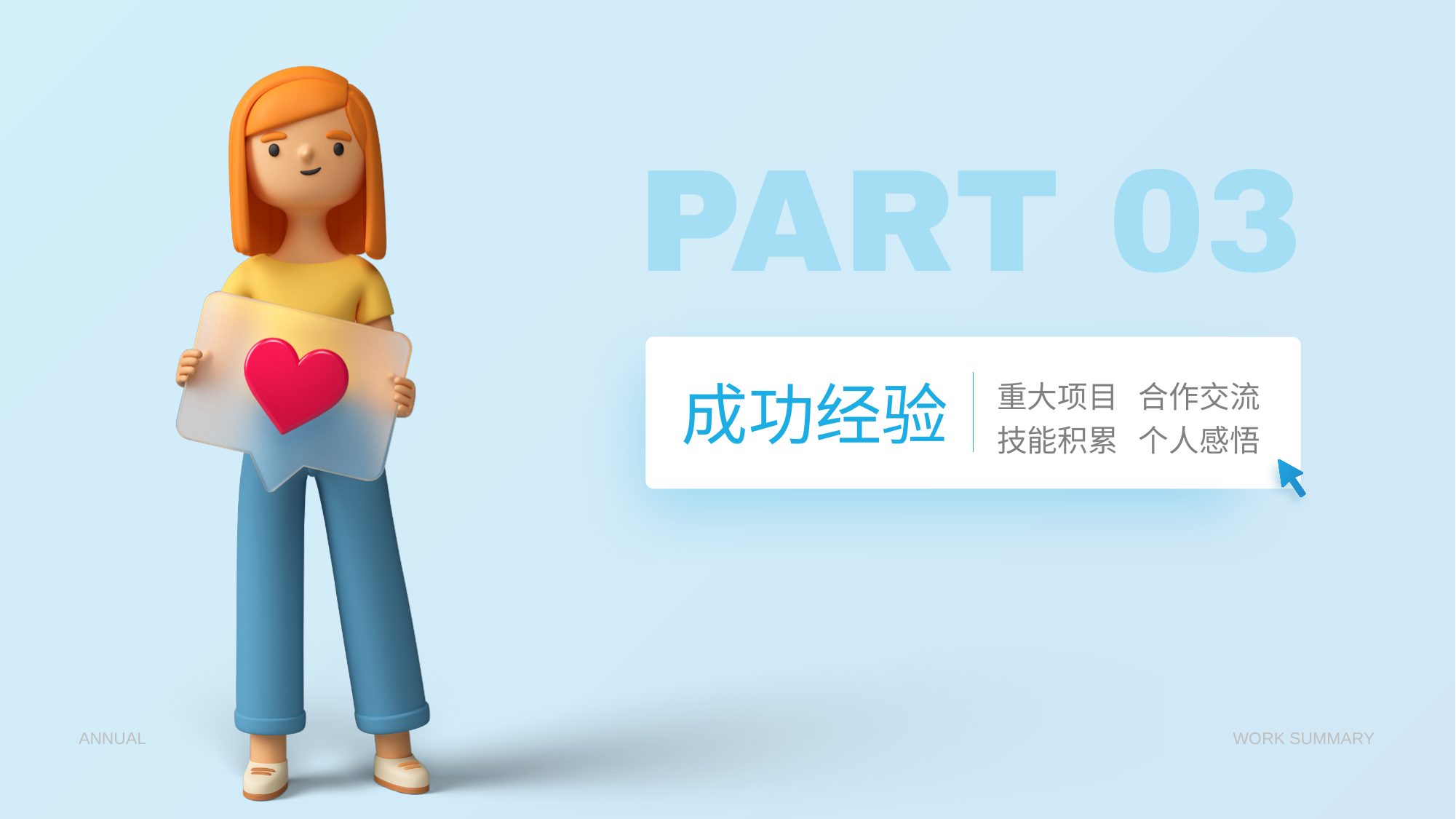

# PART 03
合作交流
个人感悟
重大项目
技能积累
成功经验